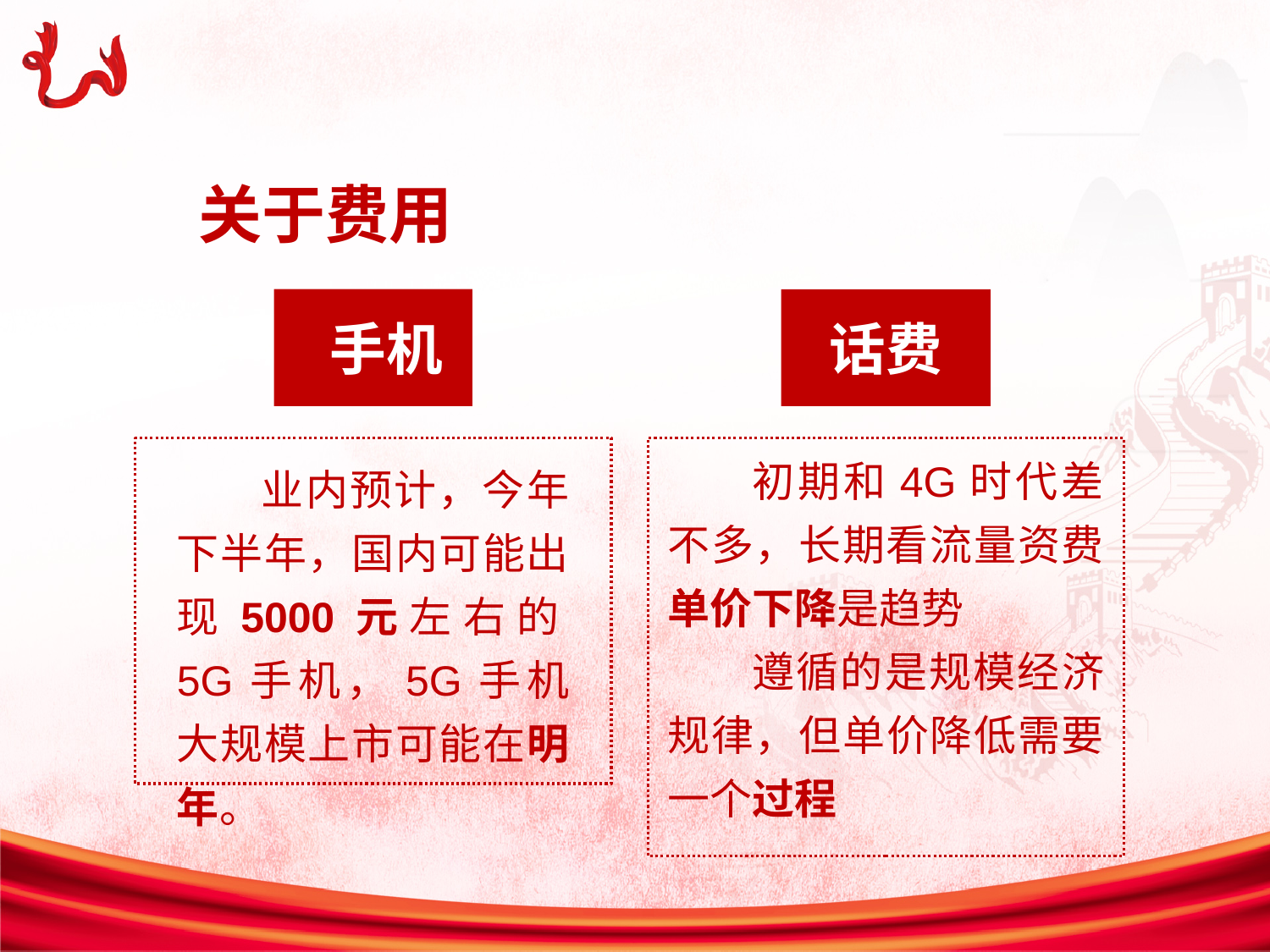

关于费用
 手机
话费
初期和4G时代差不多，长期看流量资费单价下降是趋势
遵循的是规模经济规律，但单价降低需要一个过程

业内预计，今年下半年，国内可能出现5000元左右的5G手机，5G手机大规模上市可能在明年。